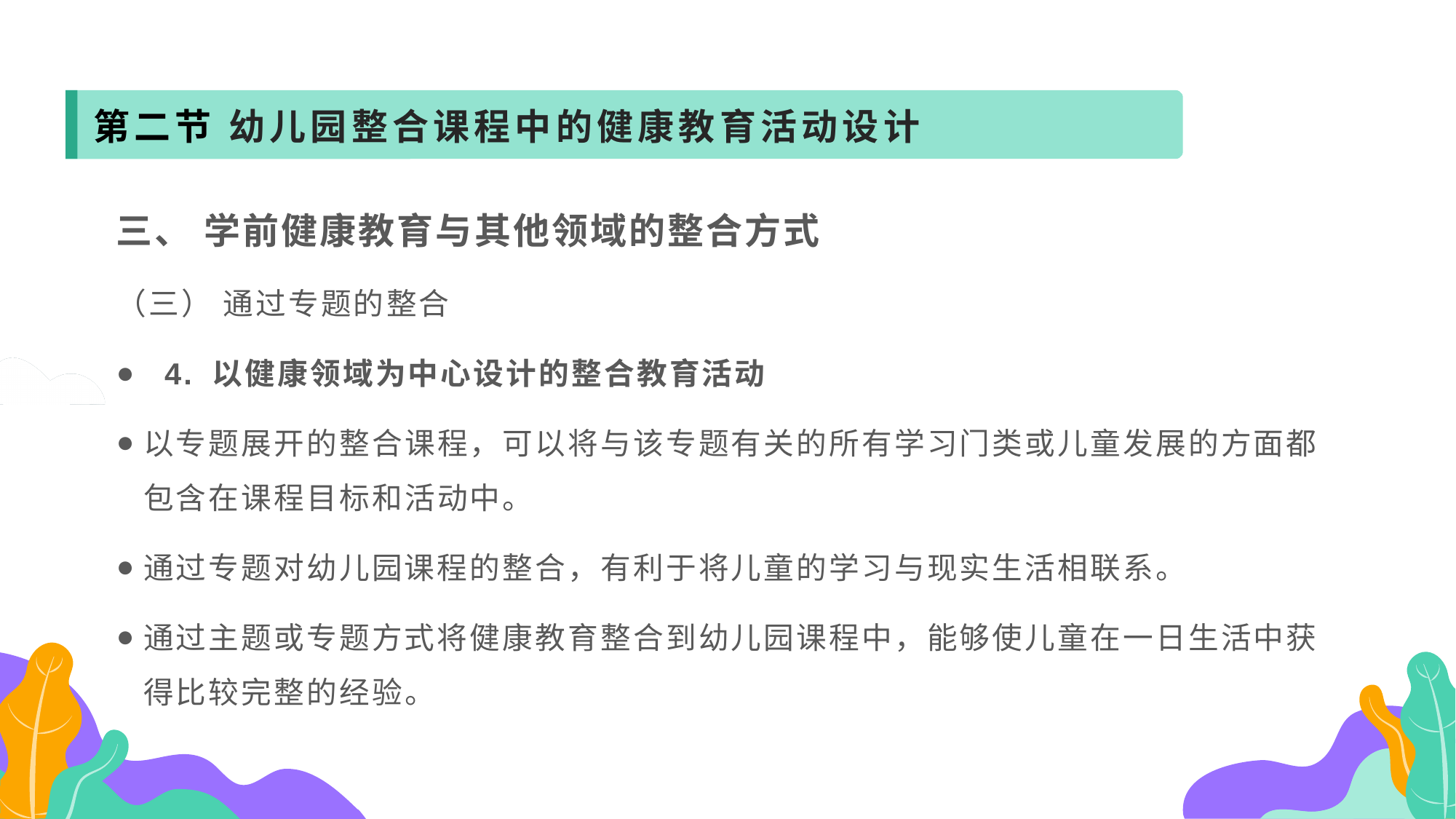

第二节 幼儿园整合课程中的健康教育活动设计
三、 学前健康教育与其他领域的整合方式
（三） 通过专题的整合
  4. 以健康领域为中心设计的整合教育活动
以专题展开的整合课程，可以将与该专题有关的所有学习门类或儿童发展的方面都包含在课程目标和活动中。
通过专题对幼儿园课程的整合，有利于将儿童的学习与现实生活相联系。
通过主题或专题方式将健康教育整合到幼儿园课程中，能够使儿童在一日生活中获得比较完整的经验。